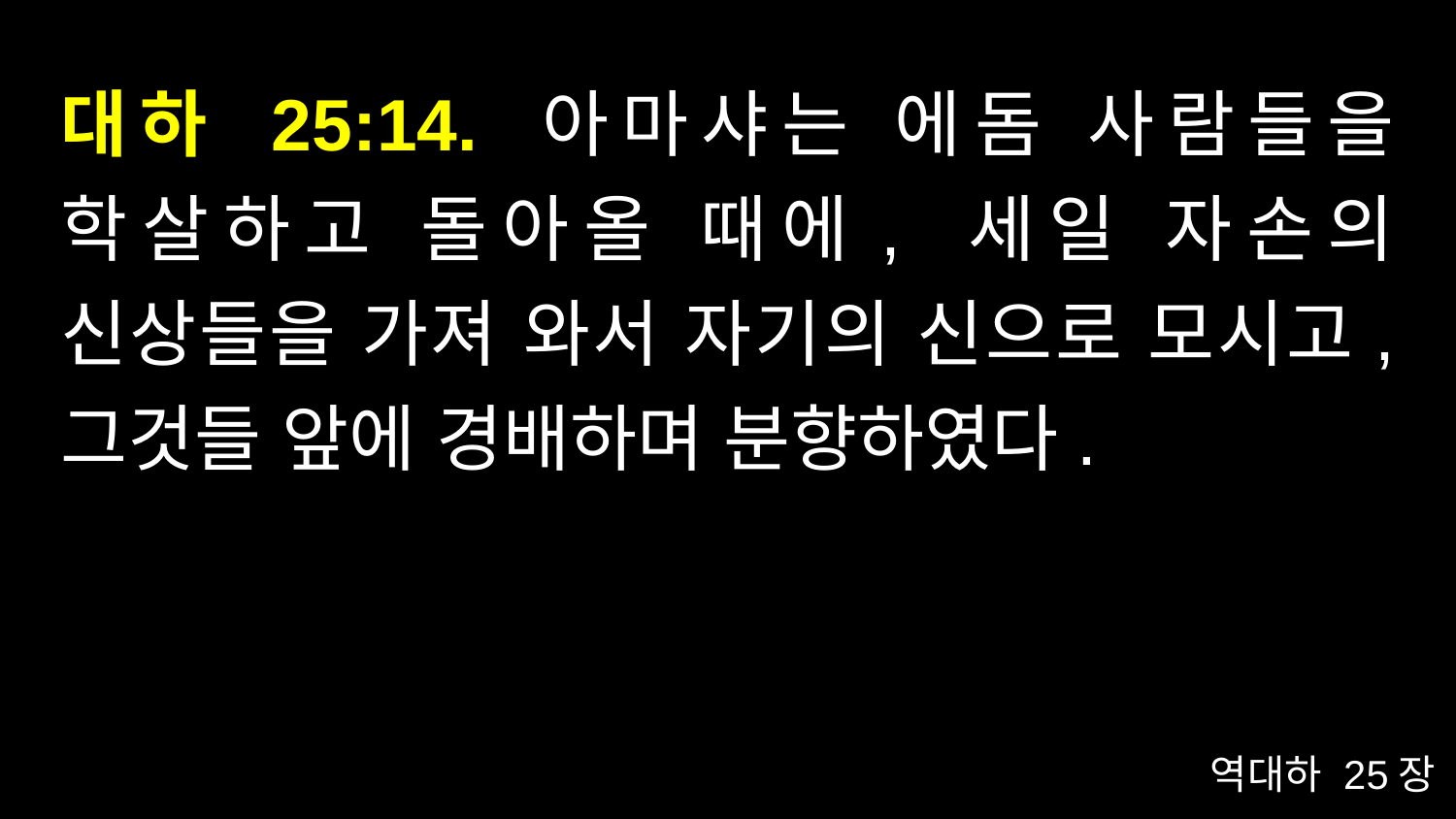

# 대하 25:14. 아마샤는 에돔 사람들을 학살하고 돌아올 때에, 세일 자손의 신상들을 가져 와서 자기의 신으로 모시고, 그것들 앞에 경배하며 분향하였다.
역대하 25장